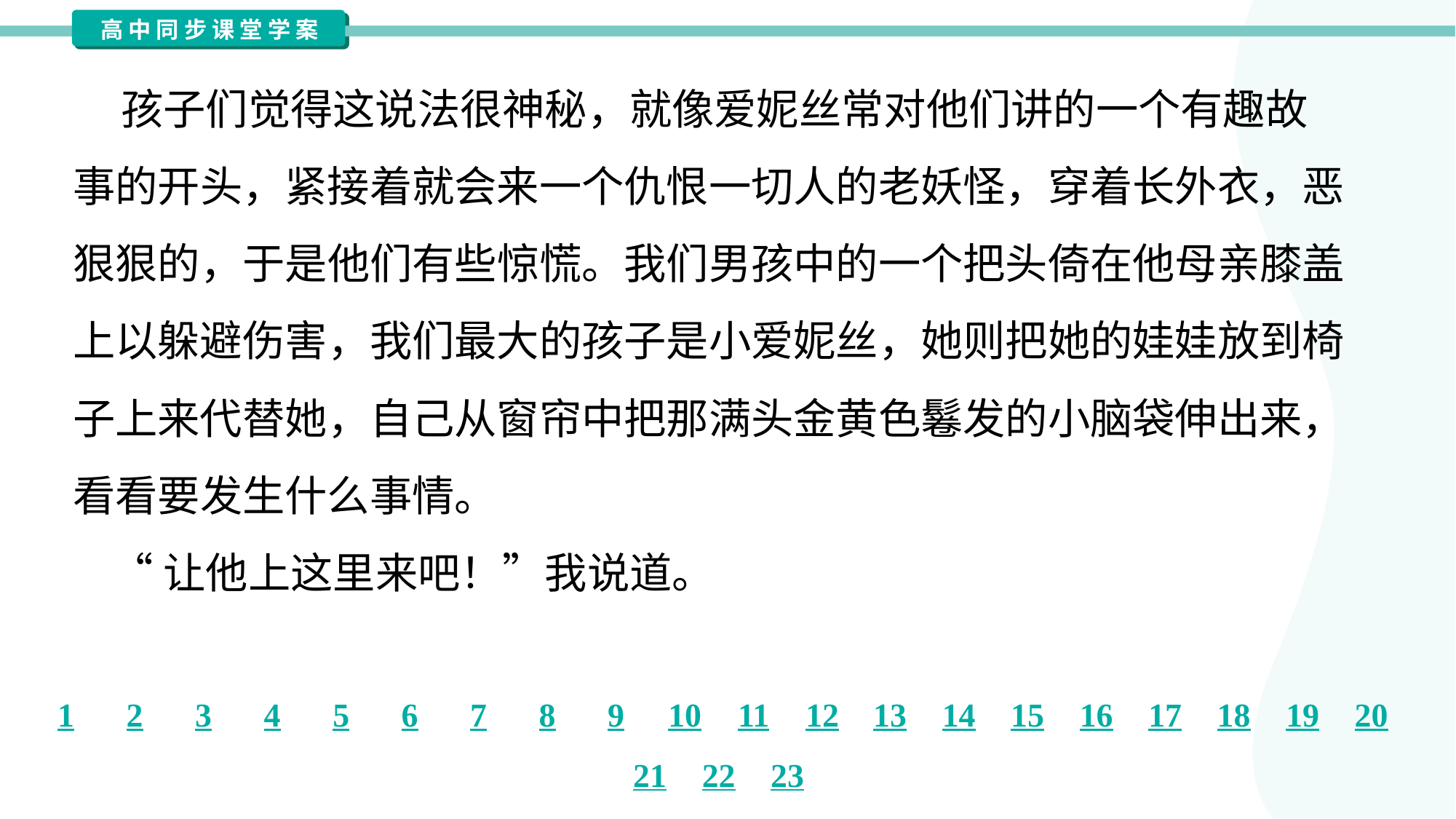

孩子们觉得这说法很神秘，就像爱妮丝常对他们讲的一个有趣故
事的开头，紧接着就会来一个仇恨一切人的老妖怪，穿着长外衣，恶
狠狠的，于是他们有些惊慌。我们男孩中的一个把头倚在他母亲膝盖
上以躲避伤害，我们最大的孩子是小爱妮丝，她则把她的娃娃放到椅
子上来代替她，自己从窗帘中把那满头金黄色鬈发的小脑袋伸出来，
看看要发生什么事情。
    “让他上这里来吧！”我说道。